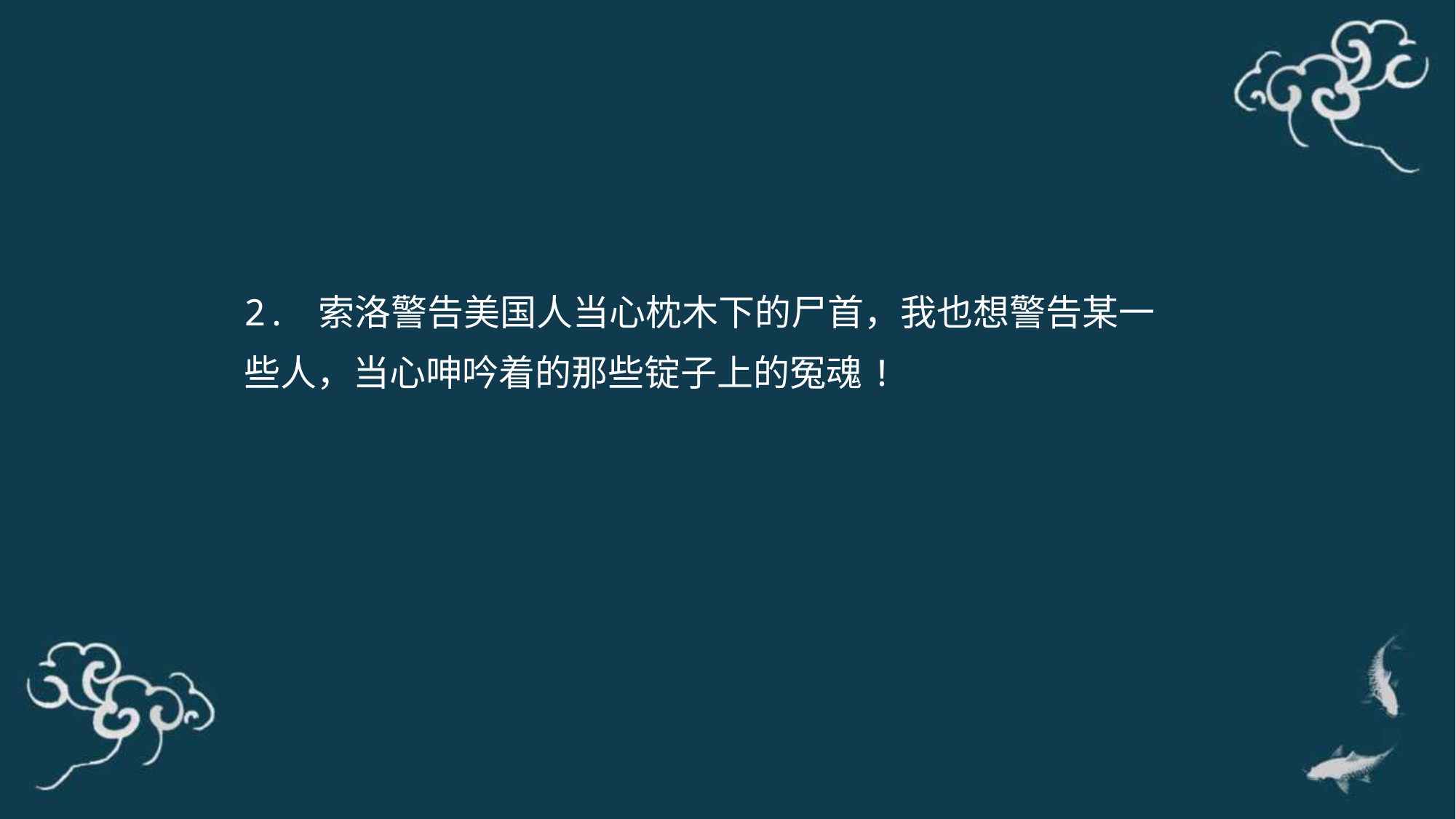

2. 索洛警告美国人当心枕木下的尸首，我也想警告某一些人，当心呻吟着的那些锭子上的冤魂!